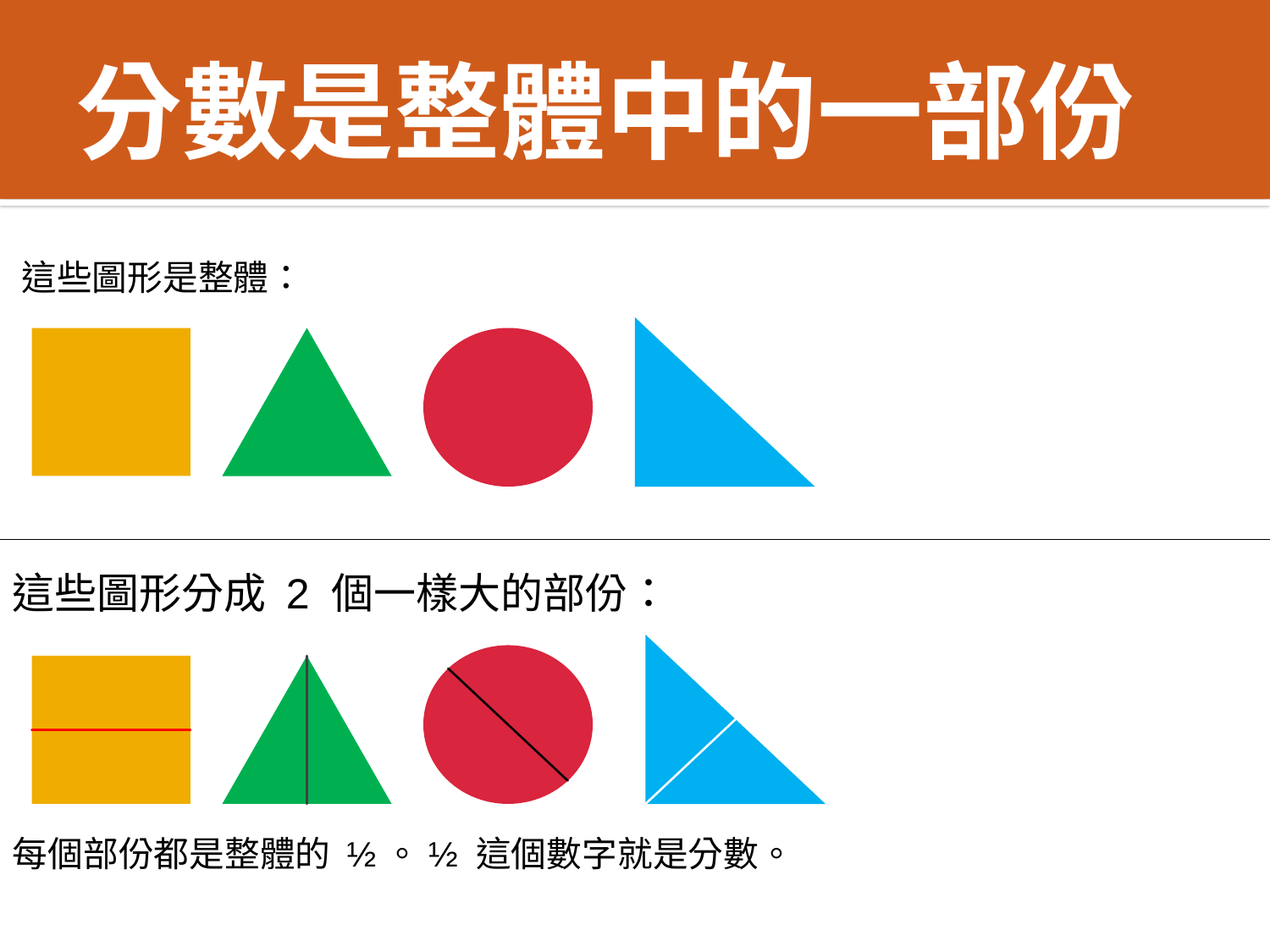

# 分數是整體中的一部份

這些圖形是整體：

這些圖形分成 2 個一樣大的部份：

每個部份都是整體的 ½。½ 這個數字就是分數。